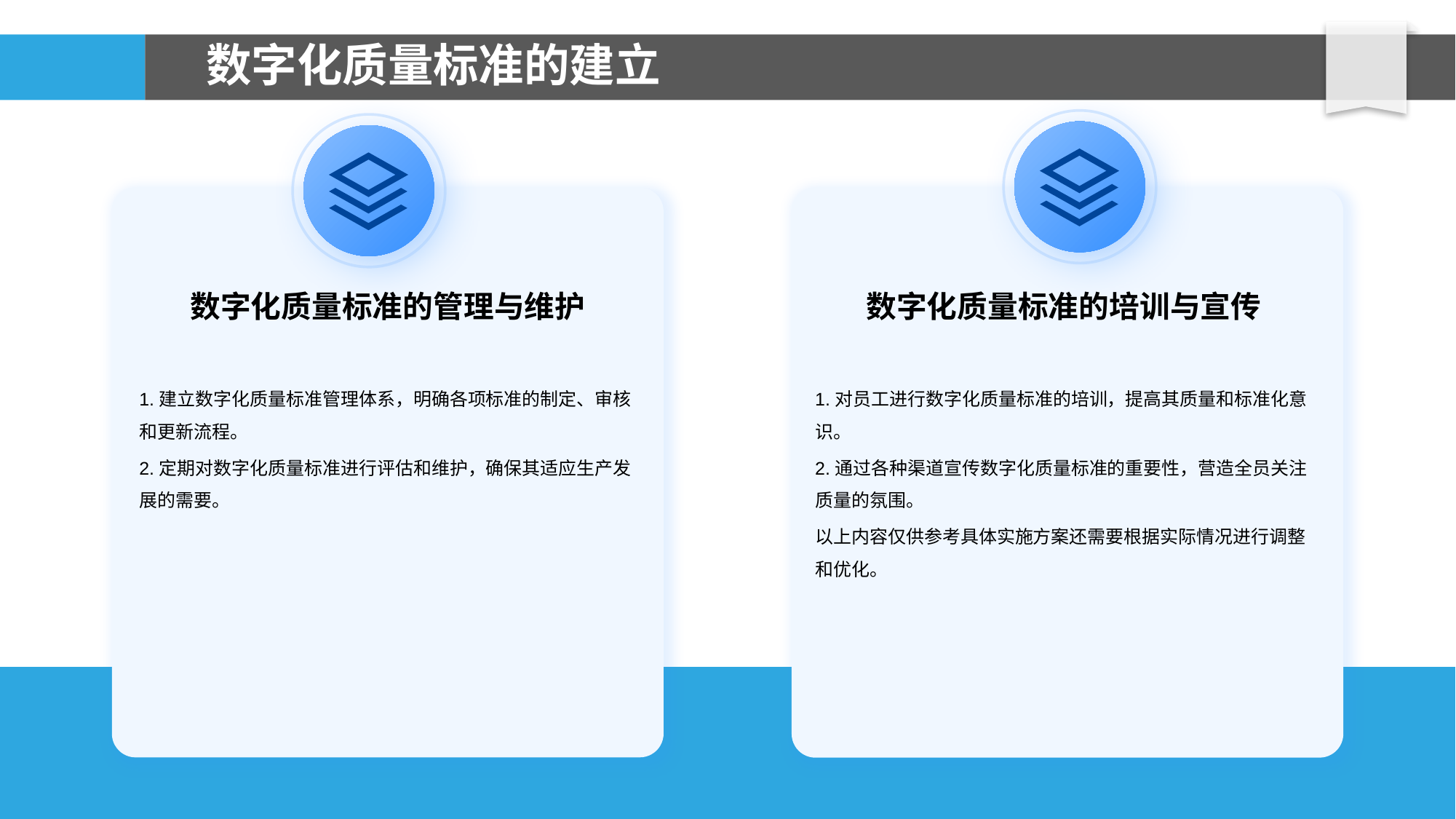

# 数字化质量标准的建立
数字化质量标准的培训与宣传
数字化质量标准的管理与维护
1.建立数字化质量标准管理体系，明确各项标准的制定、审核和更新流程。
2.定期对数字化质量标准进行评估和维护，确保其适应生产发展的需要。

1.对员工进行数字化质量标准的培训，提高其质量和标准化意识。
2.通过各种渠道宣传数字化质量标准的重要性，营造全员关注质量的氛围。
以上内容仅供参考具体实施方案还需要根据实际情况进行调整和优化。